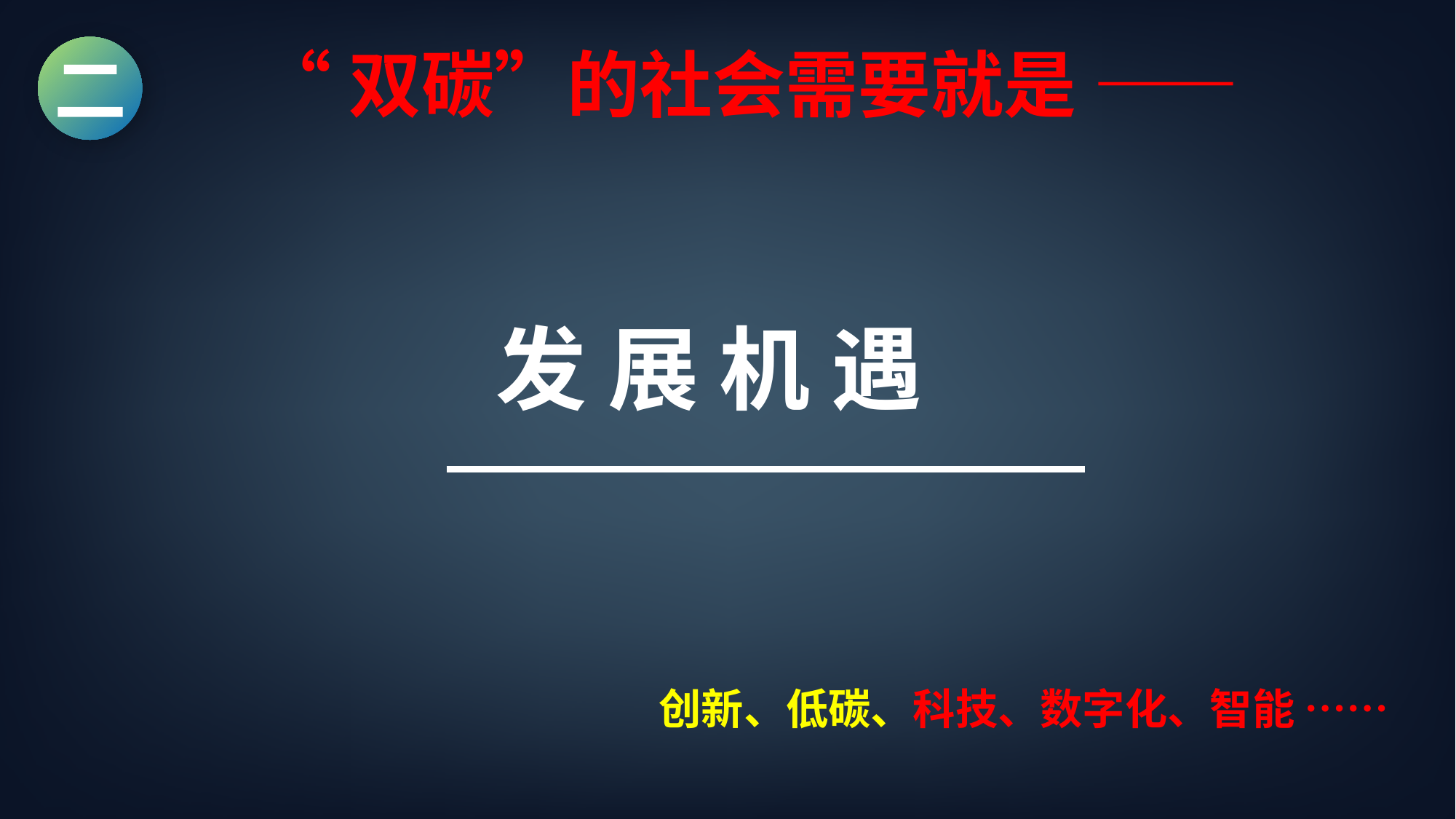

“双碳”的社会需要就是 ——

二
发 展 机 遇
创新、低碳、科技、数字化、智能 ……